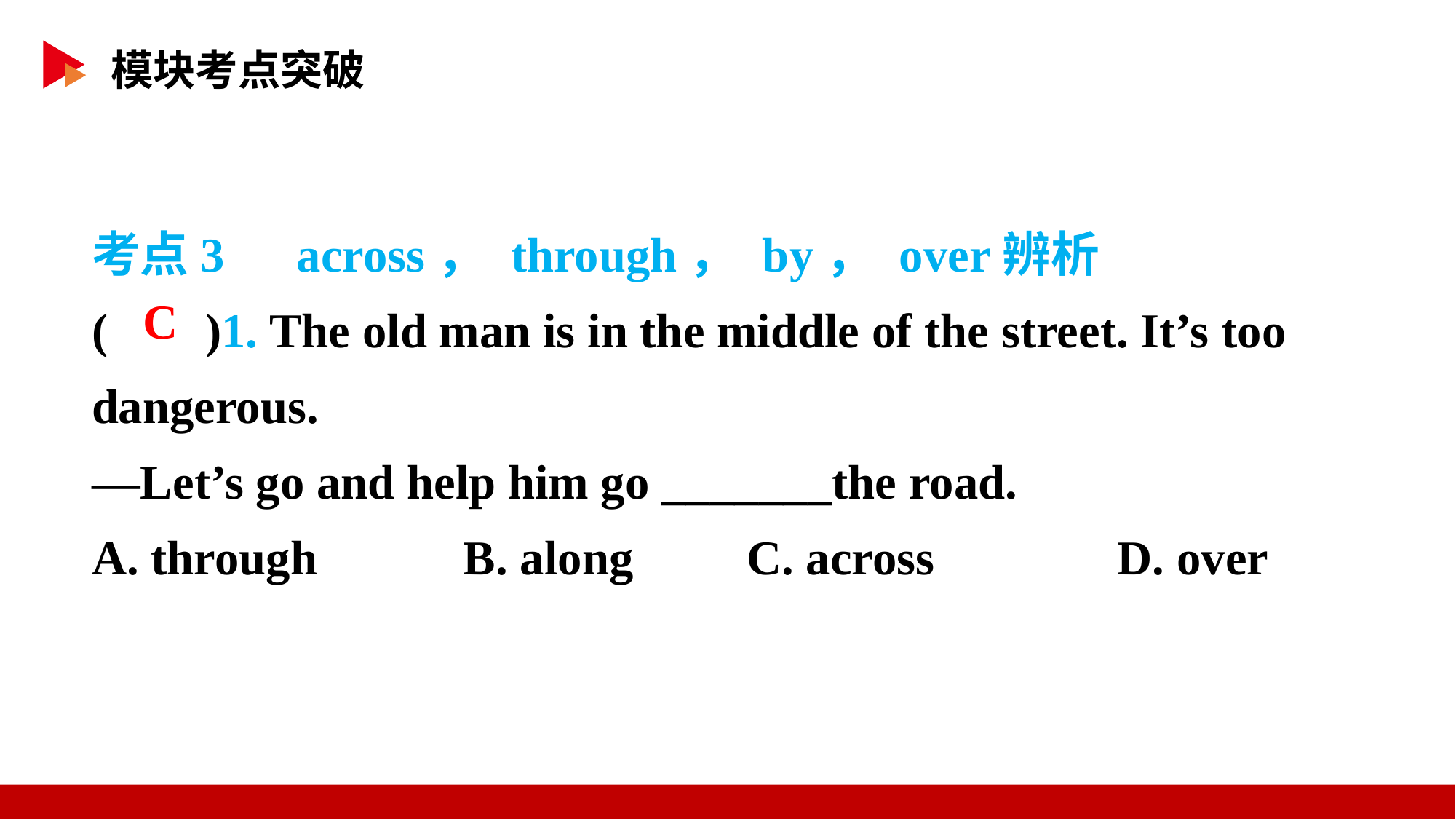

考点3　across， through， by， over辨析
(        )1. The old man is in the middle of the street. It’s too dangerous.
—Let’s go and help him go _______the road.
A. through            B. along		C. across               D. over
   C